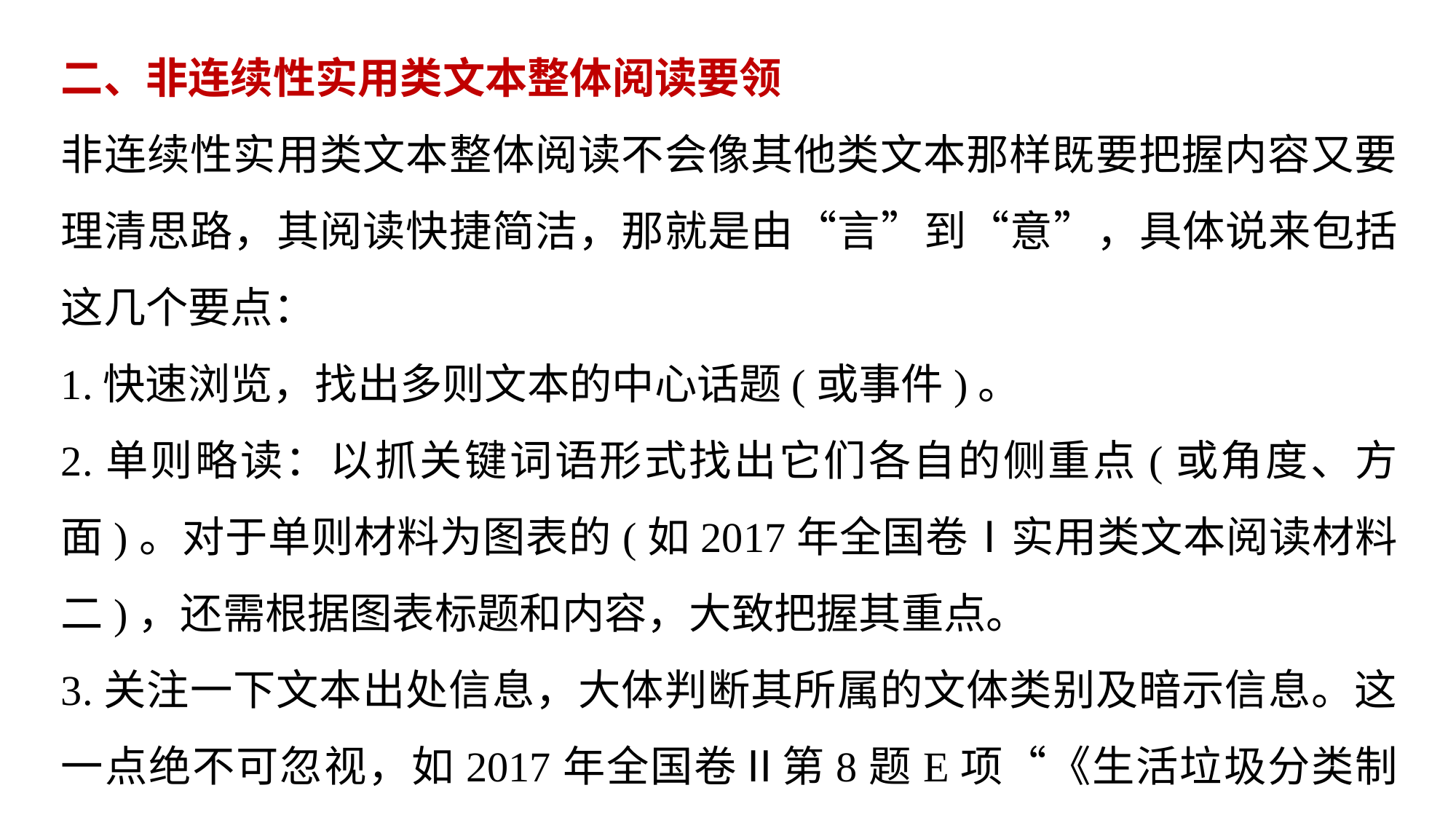

二、非连续性实用类文本整体阅读要领
非连续性实用类文本整体阅读不会像其他类文本那样既要把握内容又要理清思路，其阅读快捷简洁，那就是由“言”到“意”，具体说来包括这几个要点：
1.快速浏览，找出多则文本的中心话题(或事件)。
2.单则略读：以抓关键词语形式找出它们各自的侧重点(或角度、方面)。对于单则材料为图表的(如2017年全国卷Ⅰ实用类文本阅读材料二)，还需根据图表标题和内容，大致把握其重点。
3.关注一下文本出处信息，大体判断其所属的文体类别及暗示信息。这一点绝不可忽视，如2017年全国卷Ⅱ第8题E项“《生活垃圾分类制度实